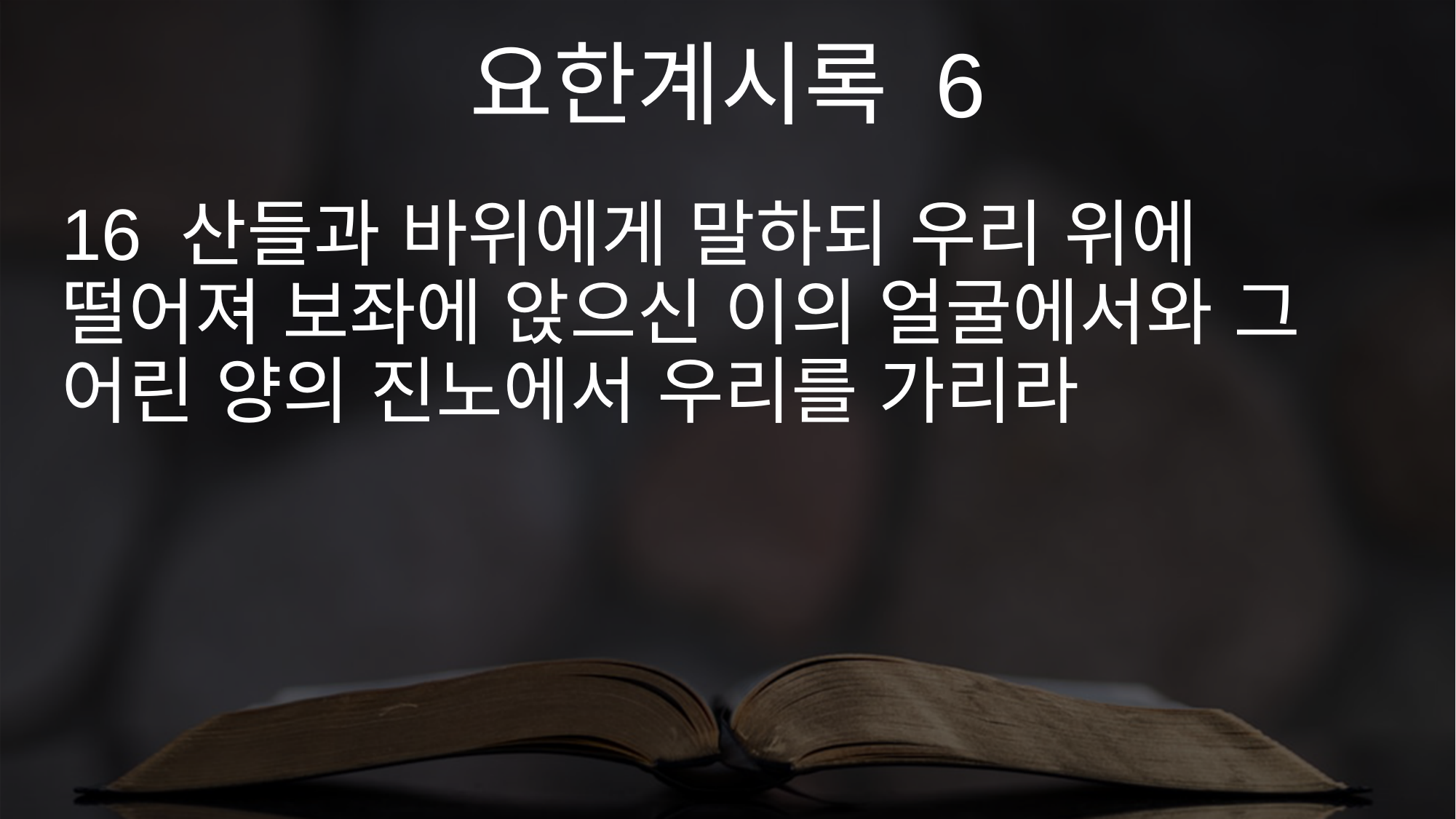

요한계시록 6
16 산들과 바위에게 말하되 우리 위에 떨어져 보좌에 앉으신 이의 얼굴에서와 그 어린 양의 진노에서 우리를 가리라